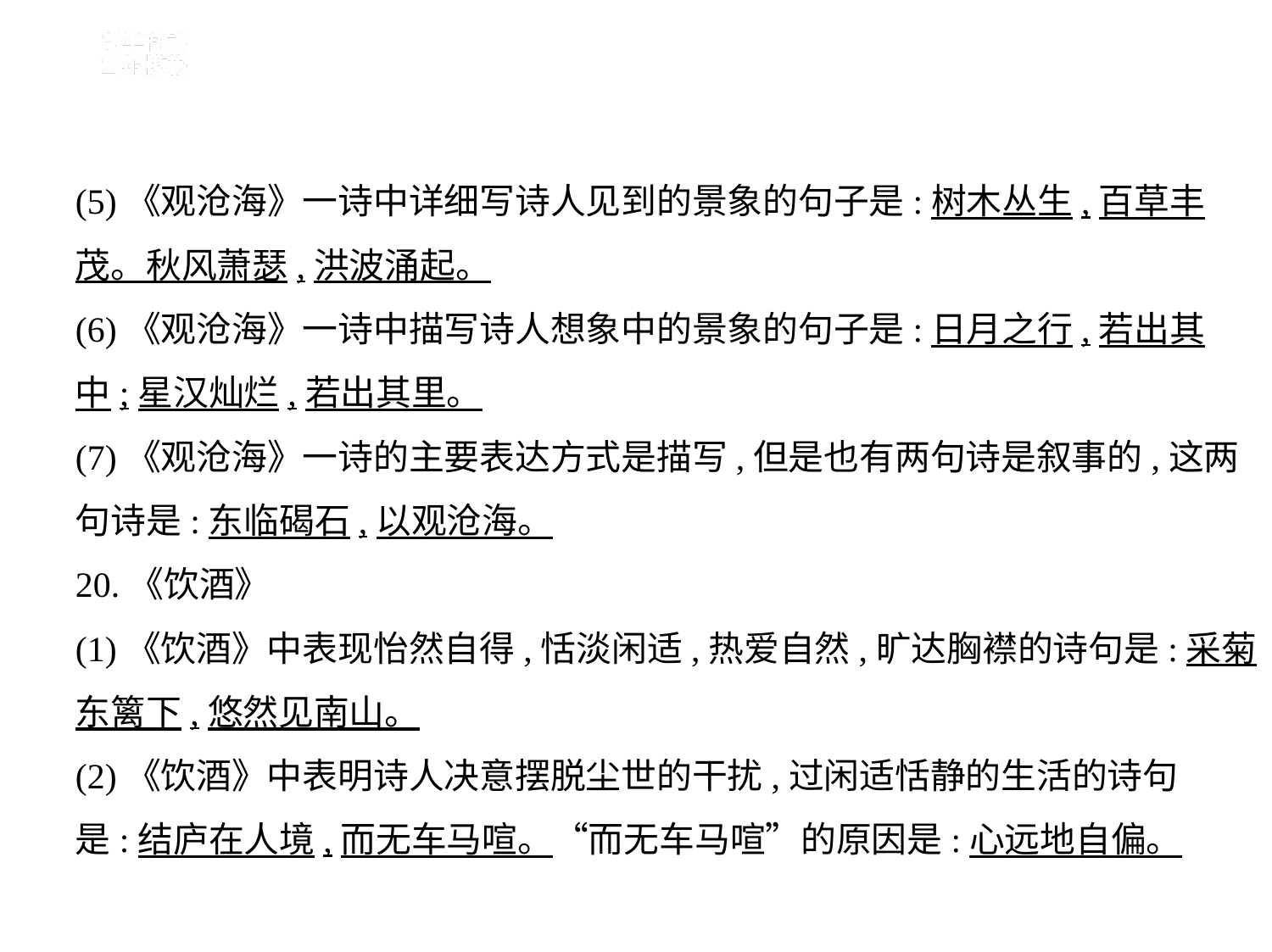

(5)《观沧海》一诗中详细写诗人见到的景象的句子是:树木丛生,百草丰
茂。秋风萧瑟,洪波涌起。
(6)《观沧海》一诗中描写诗人想象中的景象的句子是:日月之行,若出其
中;星汉灿烂,若出其里。
(7)《观沧海》一诗的主要表达方式是描写,但是也有两句诗是叙事的,这两
句诗是:东临碣石,以观沧海。
20.《饮酒》
(1)《饮酒》中表现怡然自得,恬淡闲适,热爱自然,旷达胸襟的诗句是:采菊
东篱下,悠然见南山。
(2)《饮酒》中表明诗人决意摆脱尘世的干扰,过闲适恬静的生活的诗句
是:结庐在人境,而无车马喧。“而无车马喧”的原因是:心远地自偏。